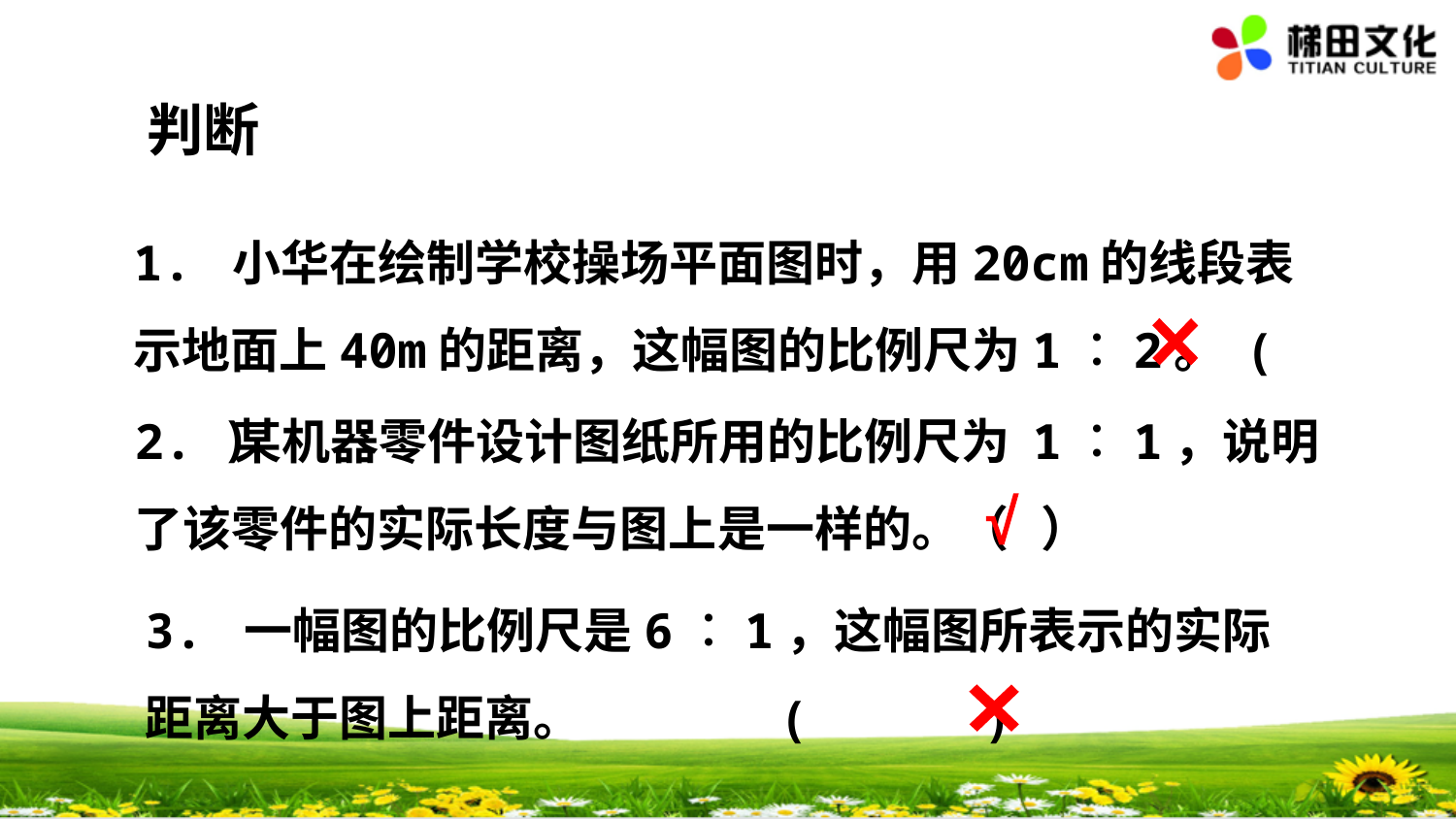

判断
1. 小华在绘制学校操场平面图时，用20cm的线段表示地面上40m的距离，这幅图的比例尺为1︰2。 (     )
×
2. 某机器零件设计图纸所用的比例尺为 1︰1，说明了该零件的实际长度与图上是一样的。（   ）
√
3. 一幅图的比例尺是6︰1，这幅图所表示的实际距离大于图上距离。                 (      )
×